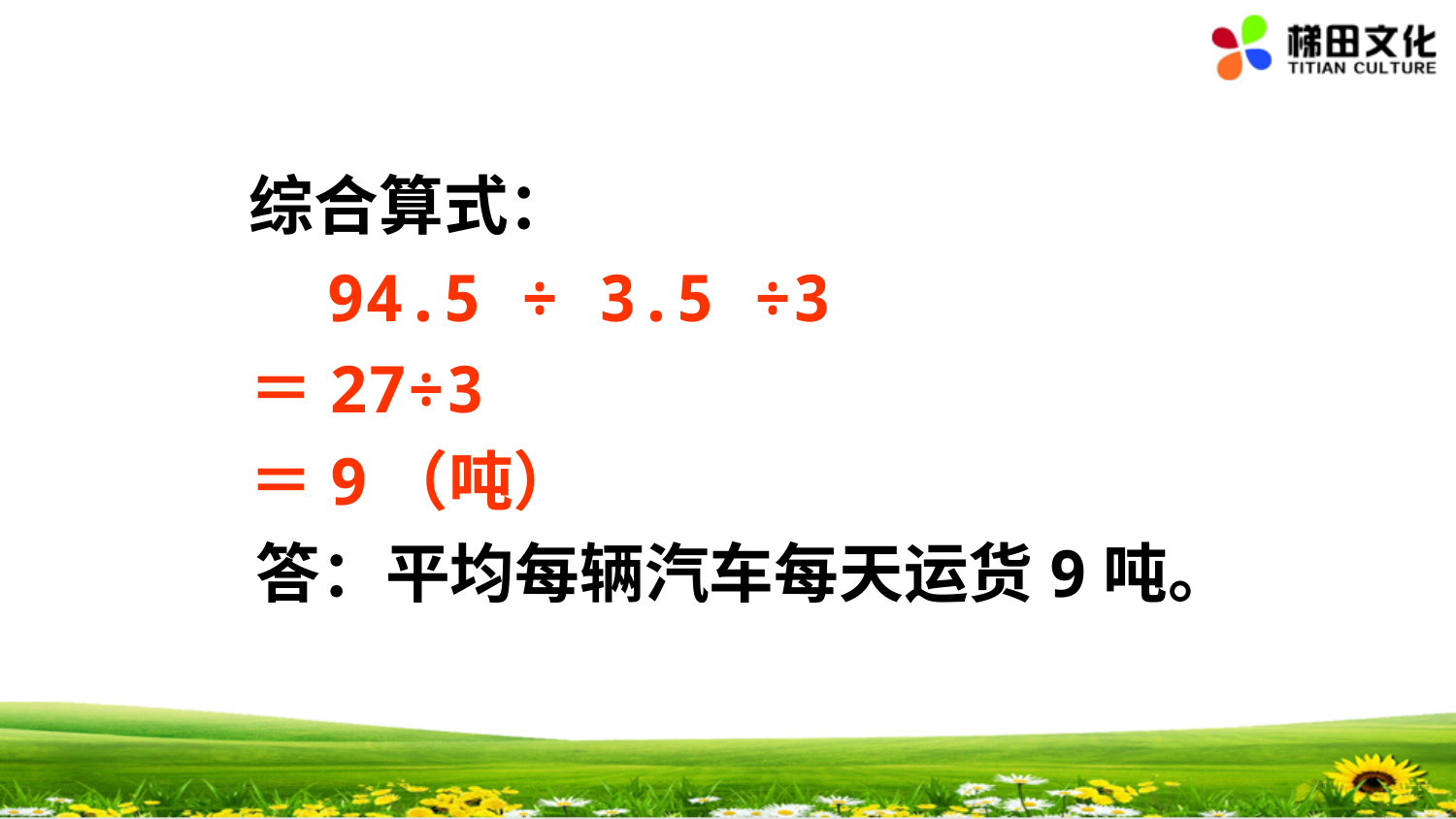

综合算式：
  94.5 ÷ 3.5 ÷3
＝27÷3
＝9（吨）
答：平均每辆汽车每天运货9吨。